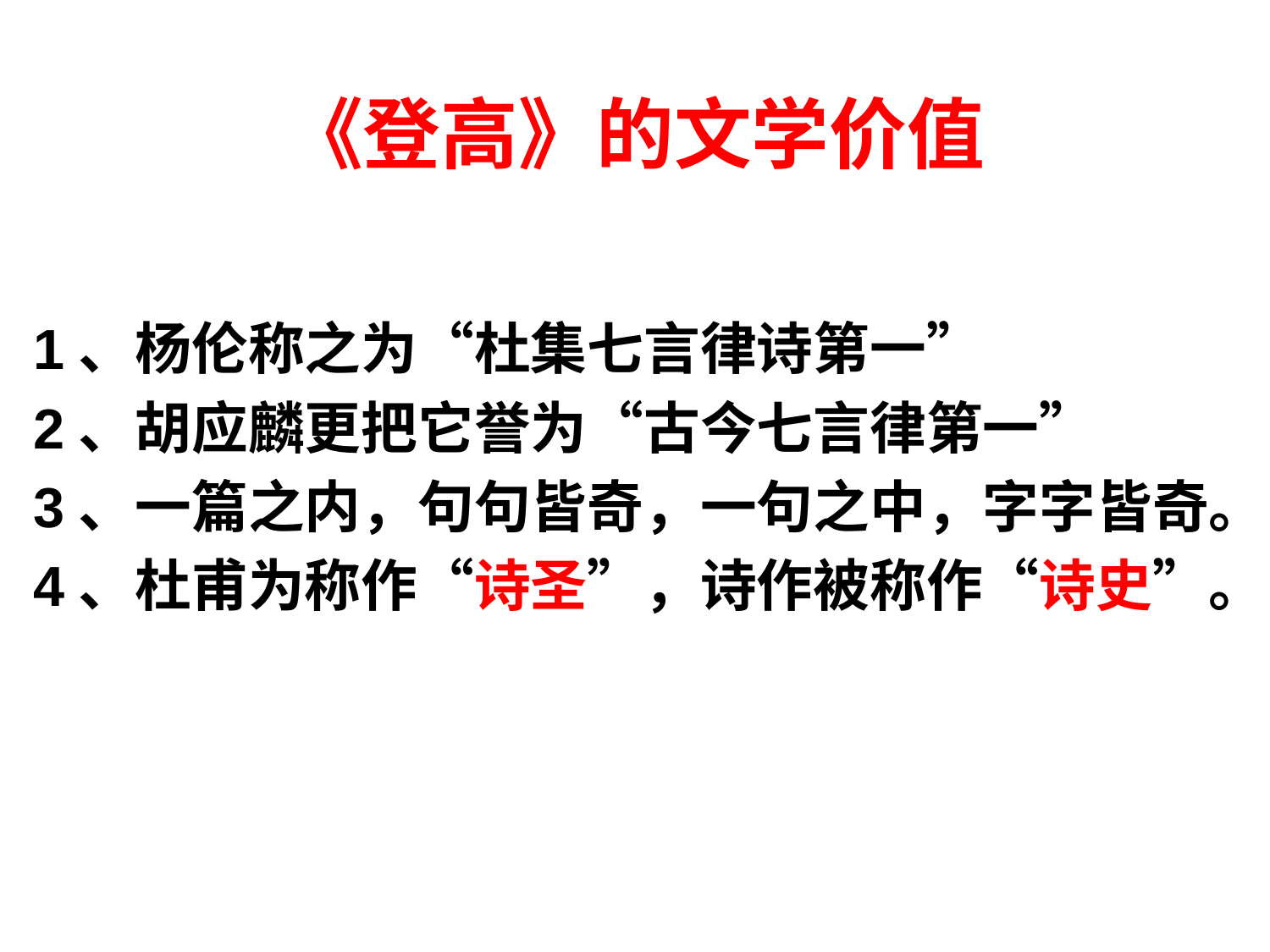

# 《登高》的文学价值
1、杨伦称之为“杜集七言律诗第一”
2、胡应麟更把它誉为“古今七言律第一”
3、一篇之内，句句皆奇，一句之中，字字皆奇。
4、杜甫为称作“诗圣”，诗作被称作“诗史”。